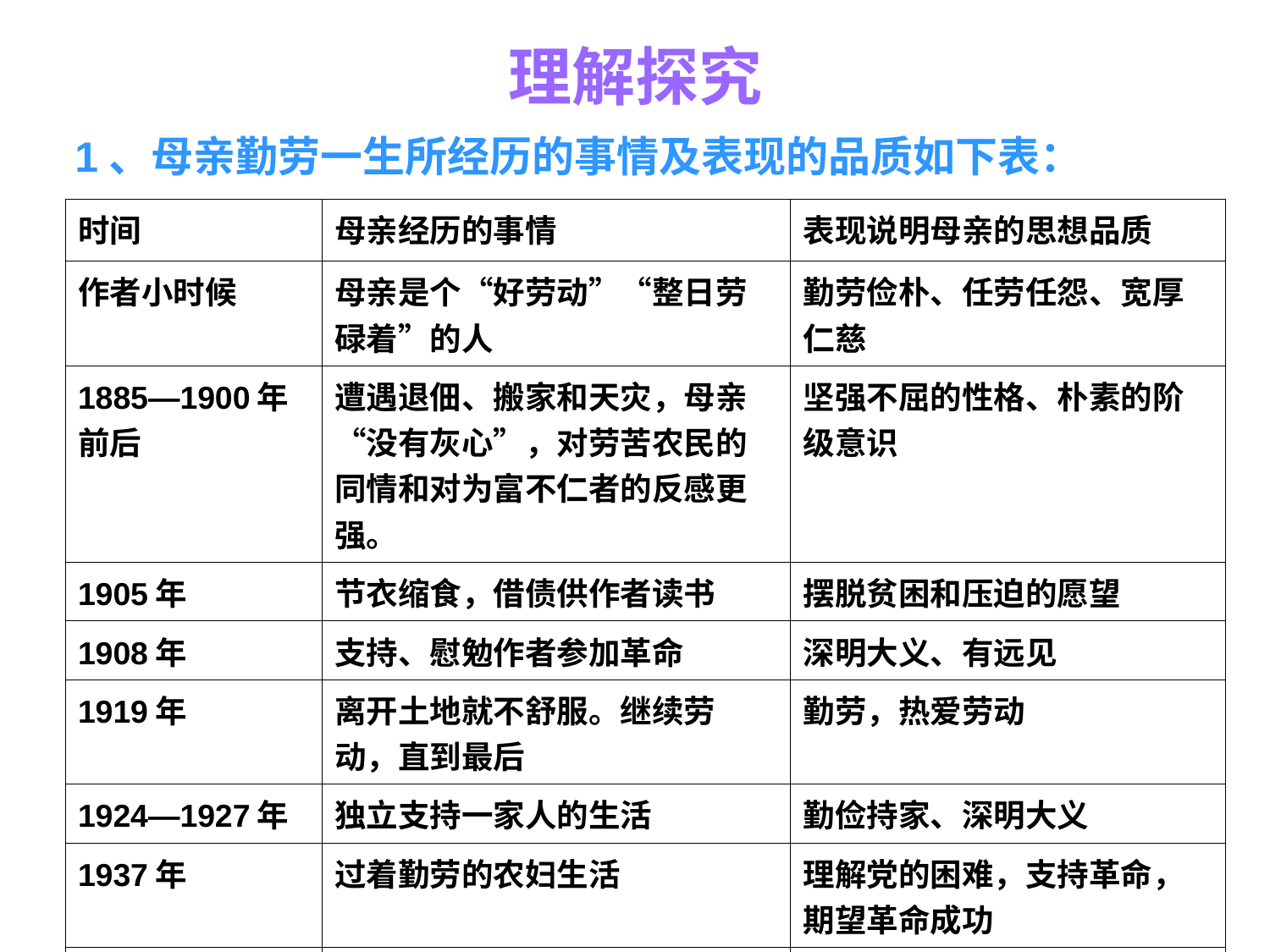

# 理解探究
1、母亲勤劳一生所经历的事情及表现的品质如下表：
| 时间 | 母亲经历的事情 | 表现说明母亲的思想品质 |
| --- | --- | --- |
| 作者小时候 | 母亲是个“好劳动”“整日劳碌着”的人 | 勤劳俭朴、任劳任怨、宽厚仁慈 |
| 1885—1900年前后 | 遭遇退佃、搬家和天灾，母亲“没有灰心”，对劳苦农民的同情和对为富不仁者的反感更强。 | 坚强不屈的性格、朴素的阶级意识 |
| 1905年 | 节衣缩食，借债供作者读书 | 摆脱贫困和压迫的愿望 |
| 1908年 | 支持、慰勉作者参加革命 | 深明大义、有远见 |
| 1919年 | 离开土地就不舒服。继续劳动，直到最后 | 勤劳，热爱劳动 |
| 1924—1927年 | 独立支持一家人的生活 | 勤俭持家、深明大义 |
| 1937年 | 过着勤劳的农妇生活 | 理解党的困难，支持革命，期望革命成功 |
| 1944年 | 86岁高龄仍“不辍劳作” | 勤劳，热爱劳动 |
7